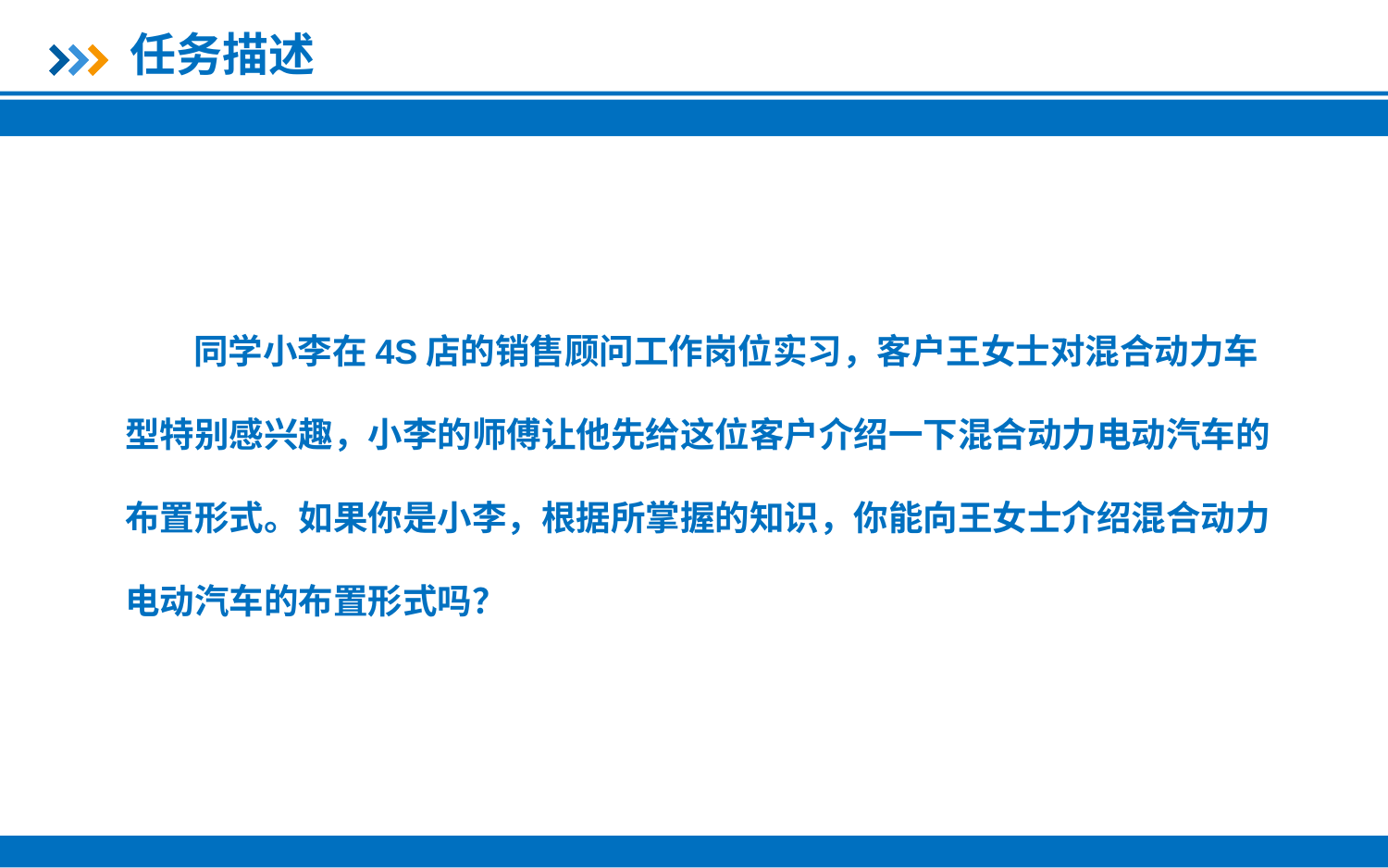

任务描述
同学小李在4S店的销售顾问工作岗位实习，客户王女士对混合动力车型特别感兴趣，小李的师傅让他先给这位客户介绍一下混合动力电动汽车的布置形式。如果你是小李，根据所掌握的知识，你能向王女士介绍混合动力电动汽车的布置形式吗？